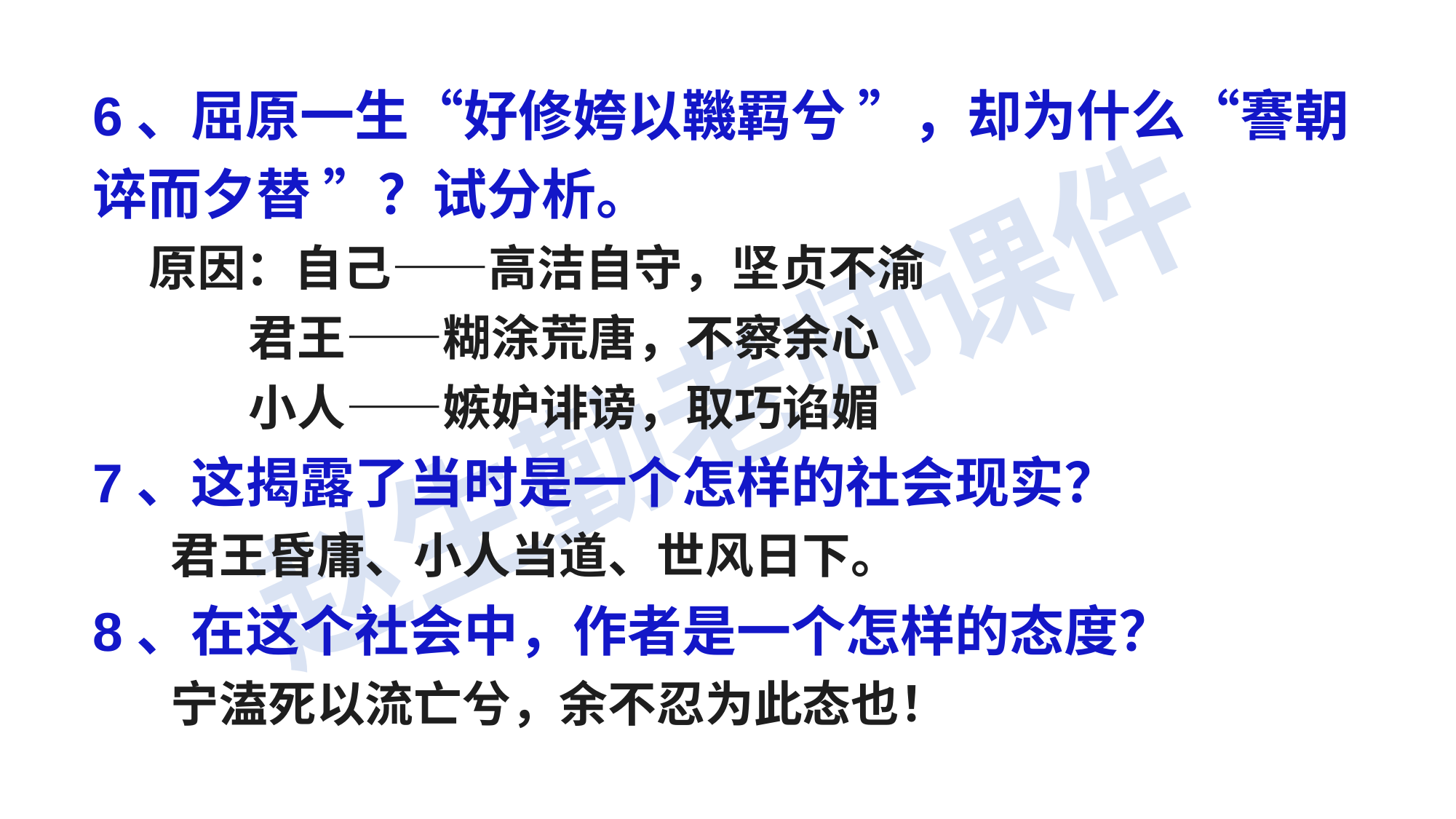

6、屈原一生“好修姱以鞿羁兮 ”，却为什么“謇朝谇而夕替 ”？试分析。
    原因：自己——高洁自守，坚贞不渝
             君王——糊涂荒唐，不察余心
             小人——嫉妒诽谤，取巧谄媚
7、这揭露了当时是一个怎样的社会现实？
      君王昏庸、小人当道、世风日下。
8、在这个社会中，作者是一个怎样的态度？
      宁溘死以流亡兮，余不忍为此态也！